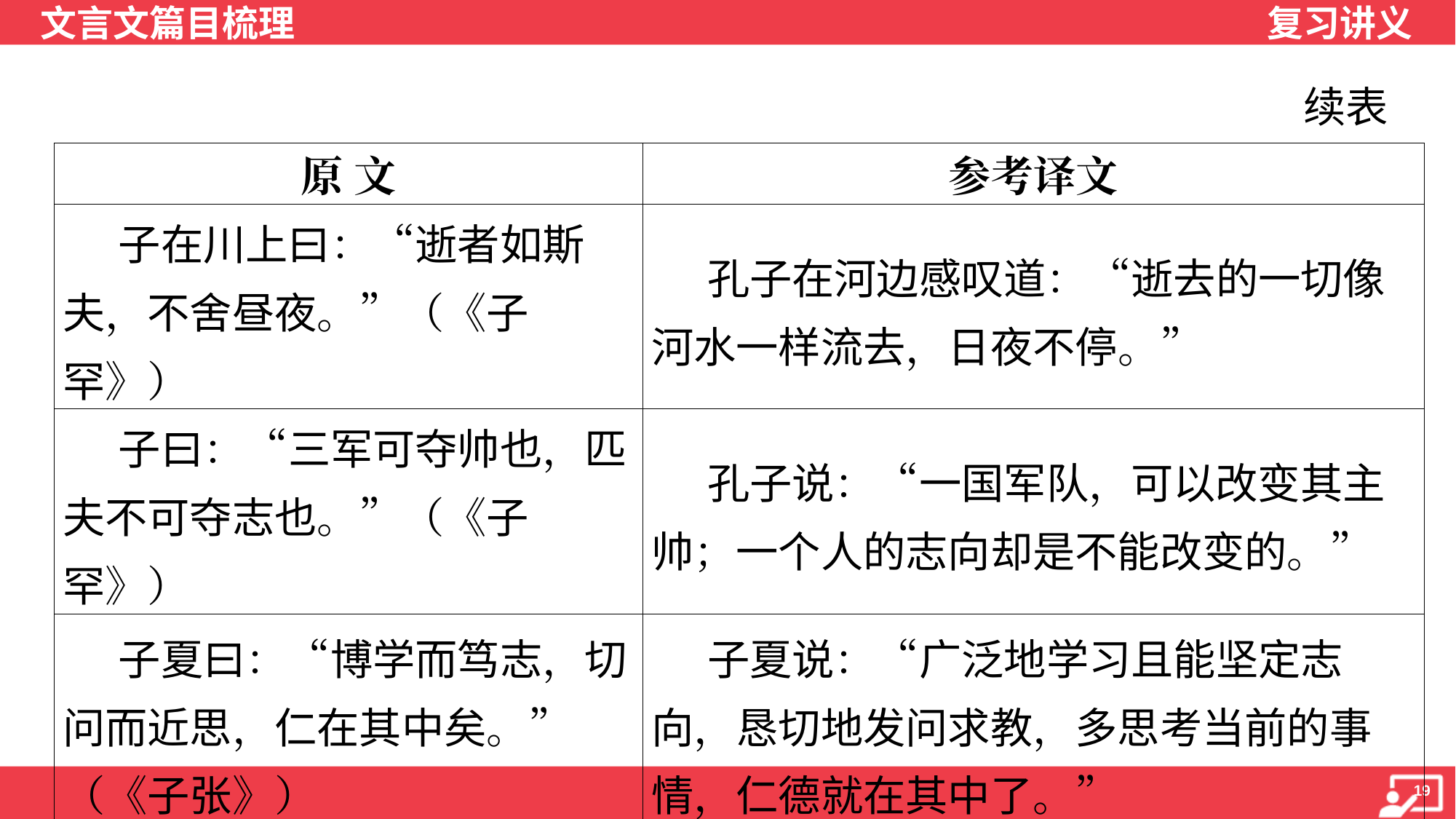

续表
| 原 文 | 参考译文 |
| --- | --- |
| 子在川上曰：“逝者如斯夫，不舍昼夜。”（《子罕》） | 孔子在河边感叹道：“逝去的一切像 河水一样流去，日夜不停。” |
| 子曰：“三军可夺帅也，匹夫不可夺志也。”（《子罕》） | 孔子说：“一国军队，可以改变其主 帅；一个人的志向却是不能改变的。” |
| 子夏曰：“博学而笃志，切问而近思，仁在其中矣。”（《子张》） | 子夏说：“广泛地学习且能坚定志 向，恳切地发问求教，多思考当前的事 情，仁德就在其中了。” |